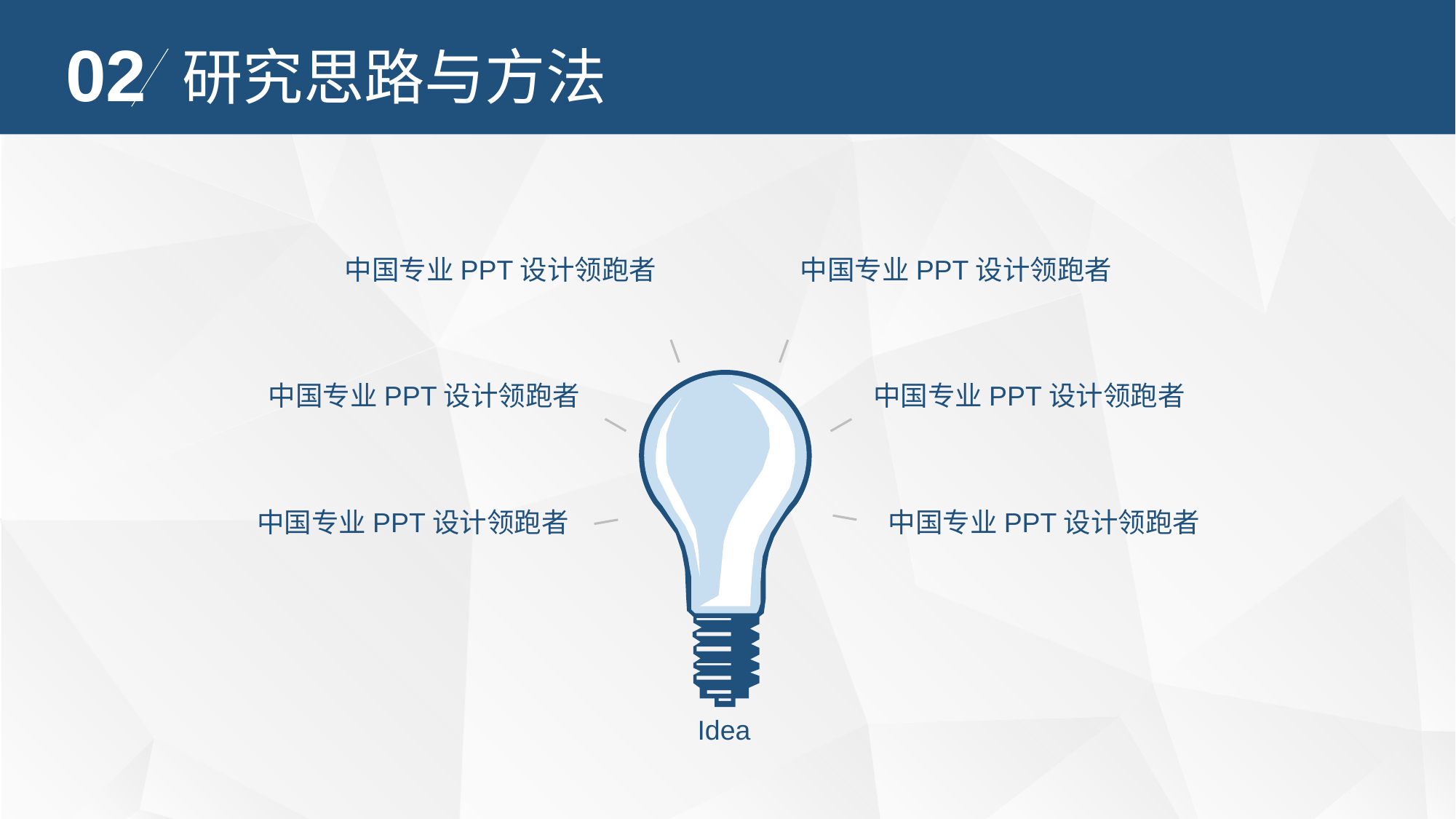

02
研究思路与方法
中国专业PPT设计领跑者
中国专业PPT设计领跑者

Idea
中国专业PPT设计领跑者
中国专业PPT设计领跑者
中国专业PPT设计领跑者
中国专业PPT设计领跑者